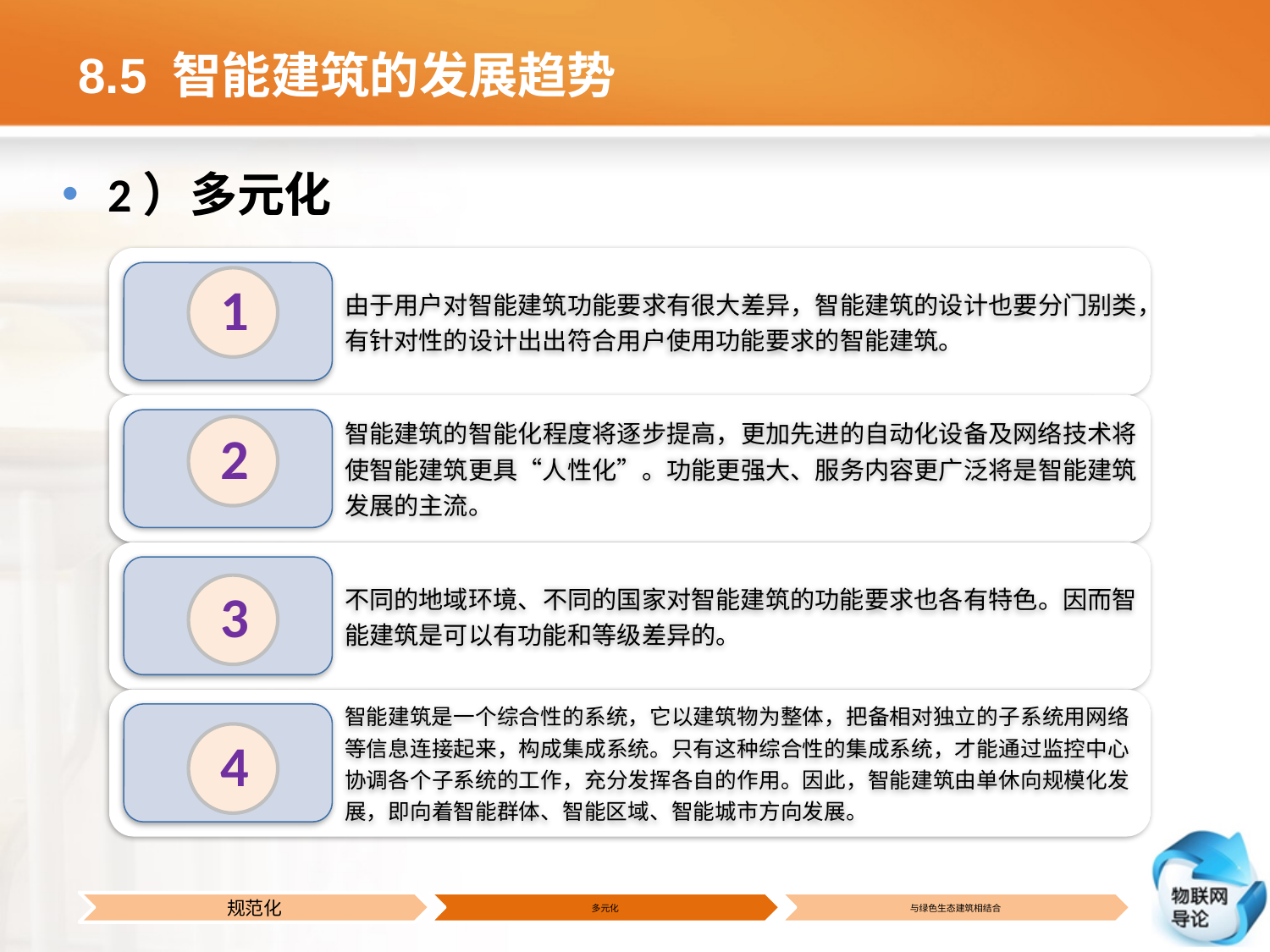

# 8.5 智能建筑的发展趋势
2）多元化
由于用户对智能建筑功能要求有很大差异，智能建筑的设计也要分门别类，有针对性的设计出出符合用户使用功能要求的智能建筑。
智能建筑的智能化程度将逐步提高，更加先进的自动化设备及网络技术将使智能建筑更具“人性化”。功能更强大、服务内容更广泛将是智能建筑发展的主流。
不同的地域环境、不同的国家对智能建筑的功能要求也各有特色。因而智能建筑是可以有功能和等级差异的。
智能建筑是一个综合性的系统，它以建筑物为整体，把备相对独立的子系统用网络等信息连接起来，构成集成系统。只有这种综合性的集成系统，才能通过监控中心协调各个子系统的工作，充分发挥各自的作用。因此，智能建筑由单休向规模化发展，即向着智能群体、智能区域、智能城市方向发展。

1

2

3

4
规范化
与绿色生态建筑相结合
多元化